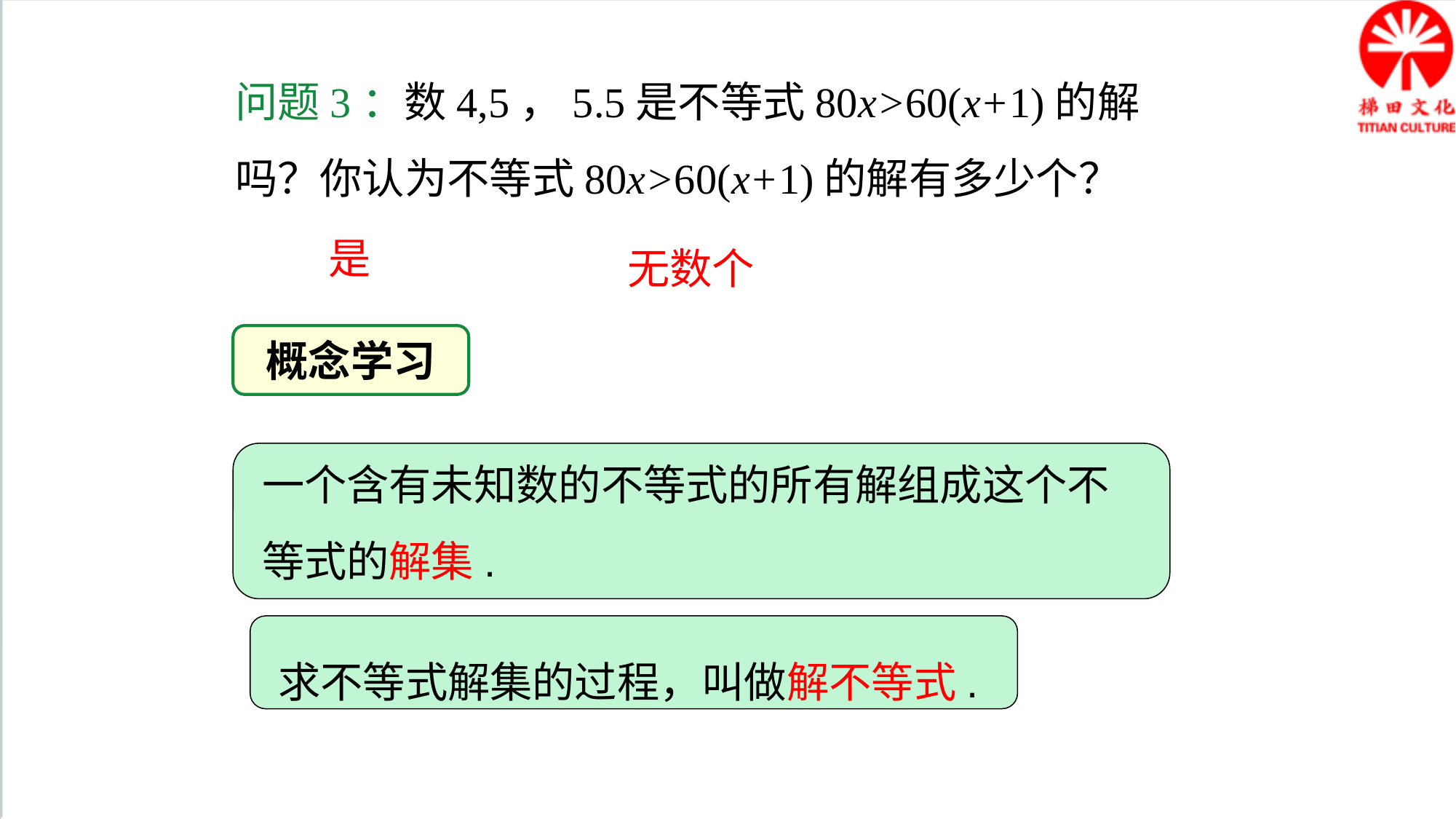

问题3：数4,5，5.5是不等式80x>60(x+1)的解吗？你认为不等式80x>60(x+1)的解有多少个？
是
无数个
概念学习
一个含有未知数的不等式的所有解组成这个不等式的解集.

求不等式解集的过程，叫做解不等式.